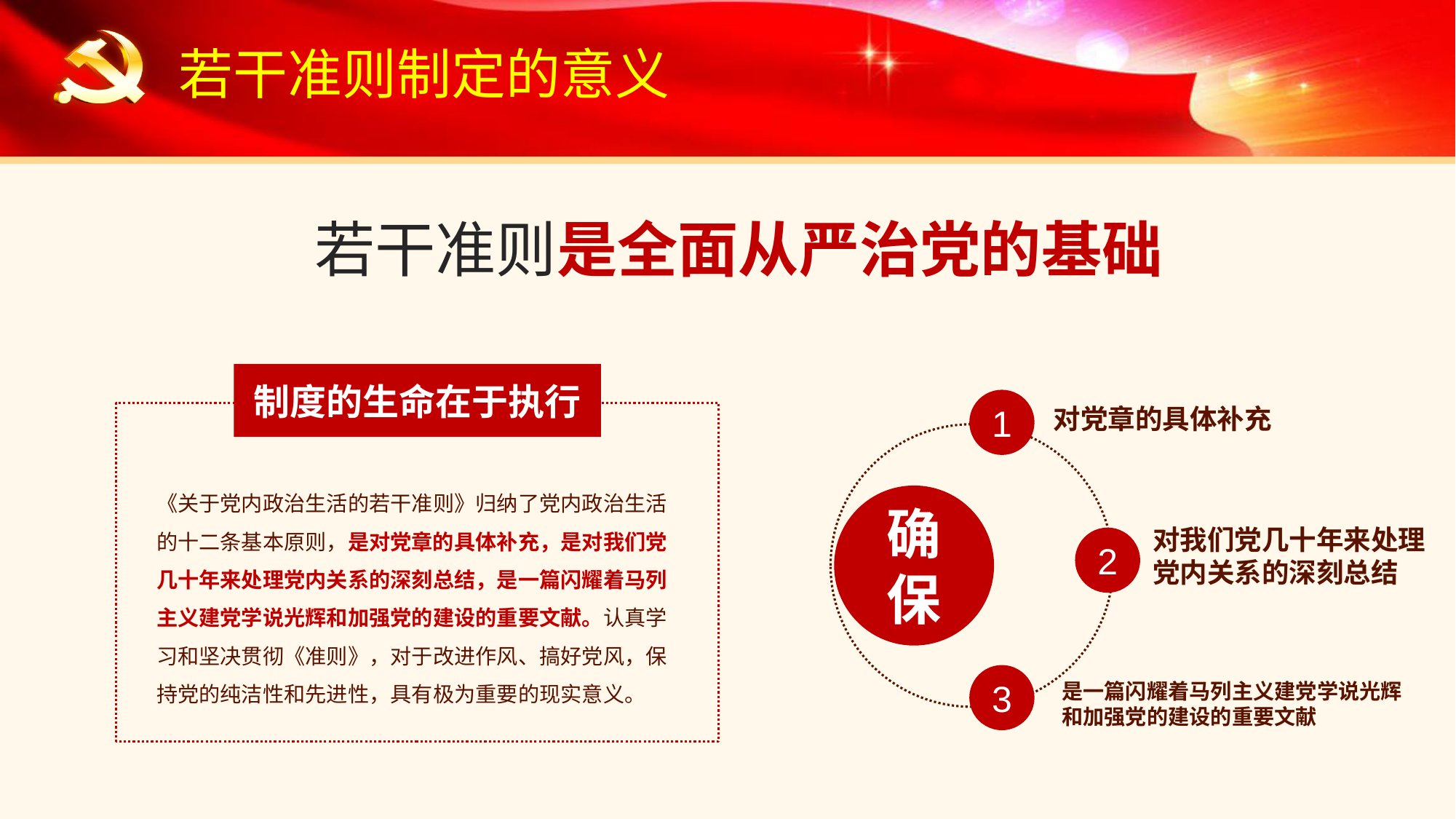

若干准则制定的意义
若干准则是全面从严治党的基础
制度的生命在于执行

《关于党内政治生活的若干准则》归纳了党内政治生活的十二条基本原则，是对党章的具体补充，是对我们党几十年来处理党内关系的深刻总结，是一篇闪耀着马列主义建党学说光辉和加强党的建设的重要文献。认真学习和坚决贯彻《准则》，对于改进作风、搞好党风，保持党的纯洁性和先进性，具有极为重要的现实意义。
1
对党章的具体补充

确保
对我们党几十年来处理
党内关系的深刻总结
2
3
是一篇闪耀着马列主义建党学说光辉
和加强党的建设的重要文献